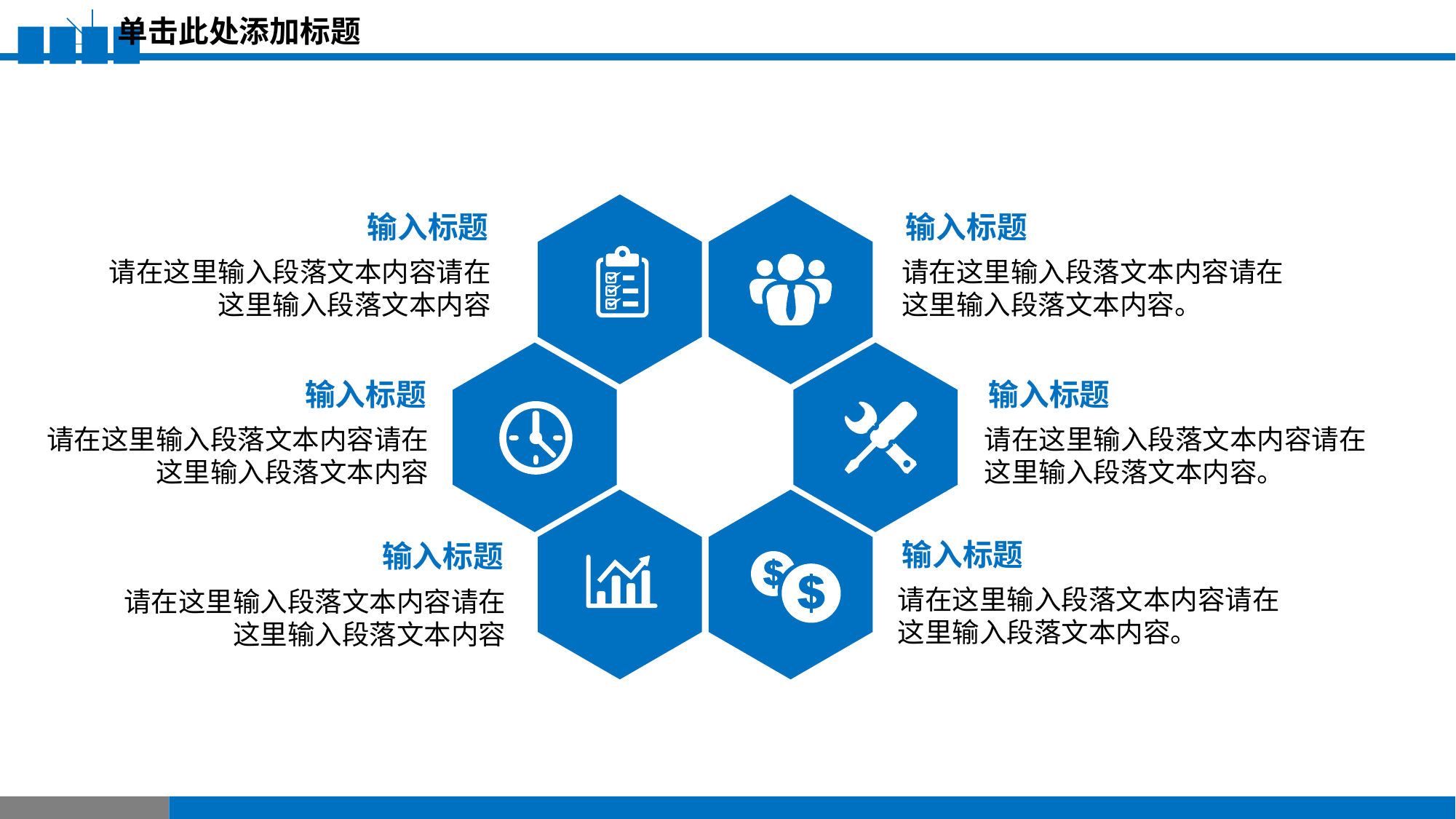

单击此处添加标题

输入标题
输入标题

请在这里输入段落文本内容请在这里输入段落文本内容
请在这里输入段落文本内容请在这里输入段落文本内容。

输入标题
输入标题

请在这里输入段落文本内容请在这里输入段落文本内容。
请在这里输入段落文本内容请在这里输入段落文本内容

输入标题
输入标题

请在这里输入段落文本内容请在这里输入段落文本内容。
请在这里输入段落文本内容请在这里输入段落文本内容